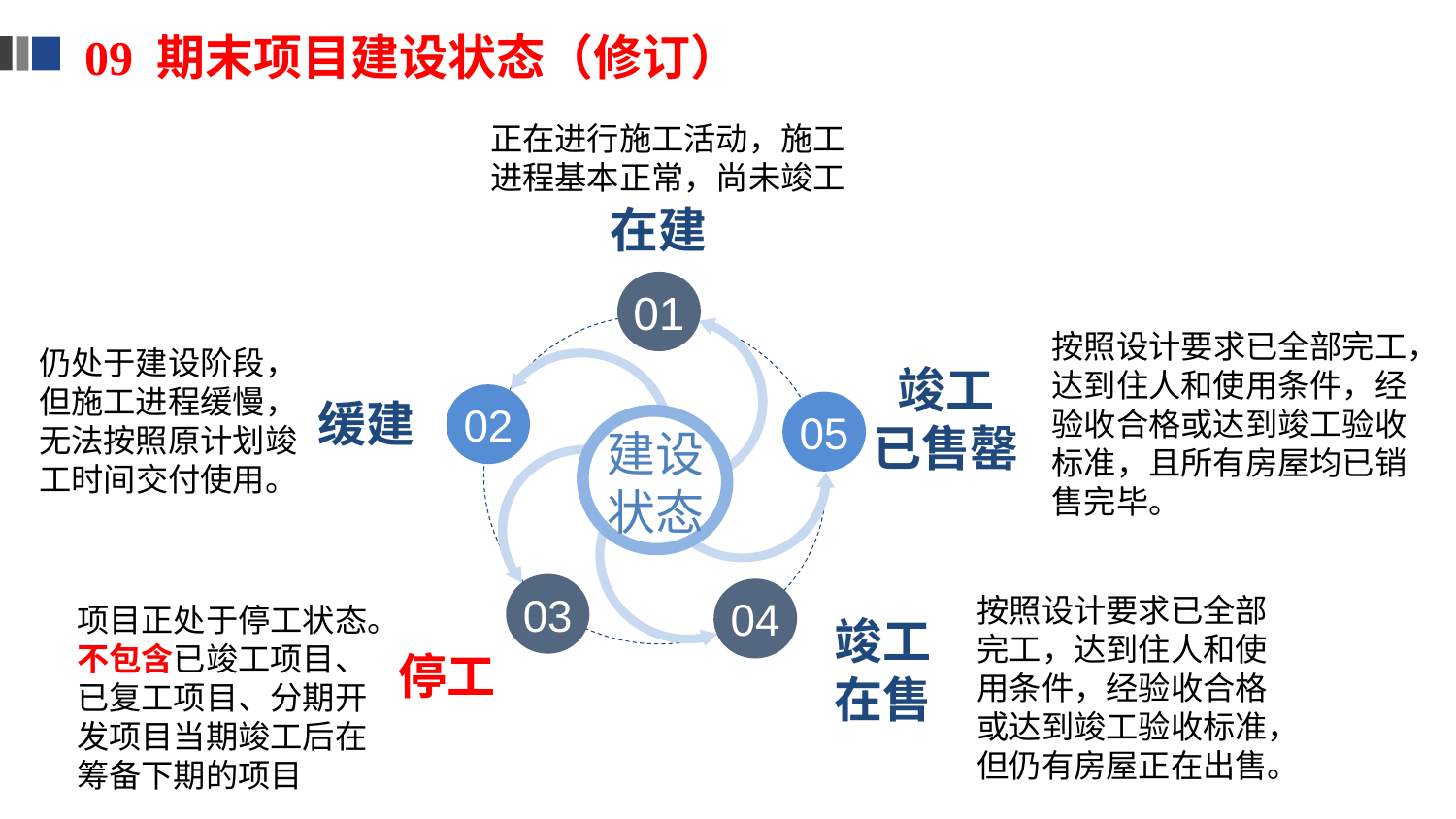

09 期末项目建设状态（修订）

正在进行施工活动，施工进程基本正常，尚未竣工
在建
01

02
05

建设
状态

03
04

按照设计要求已全部完工，达到住人和使用条件，经验收合格或达到竣工验收标准，且所有房屋均已销售完毕。
仍处于建设阶段，但施工进程缓慢，无法按照原计划竣工时间交付使用。
竣工
已售罄
缓建
按照设计要求已全部完工，达到住人和使用条件，经验收合格或达到竣工验收标准，但仍有房屋正在出售。
项目正处于停工状态。
不包含已竣工项目、已复工项目、分期开发项目当期竣工后在筹备下期的项目
竣工
在售
停工